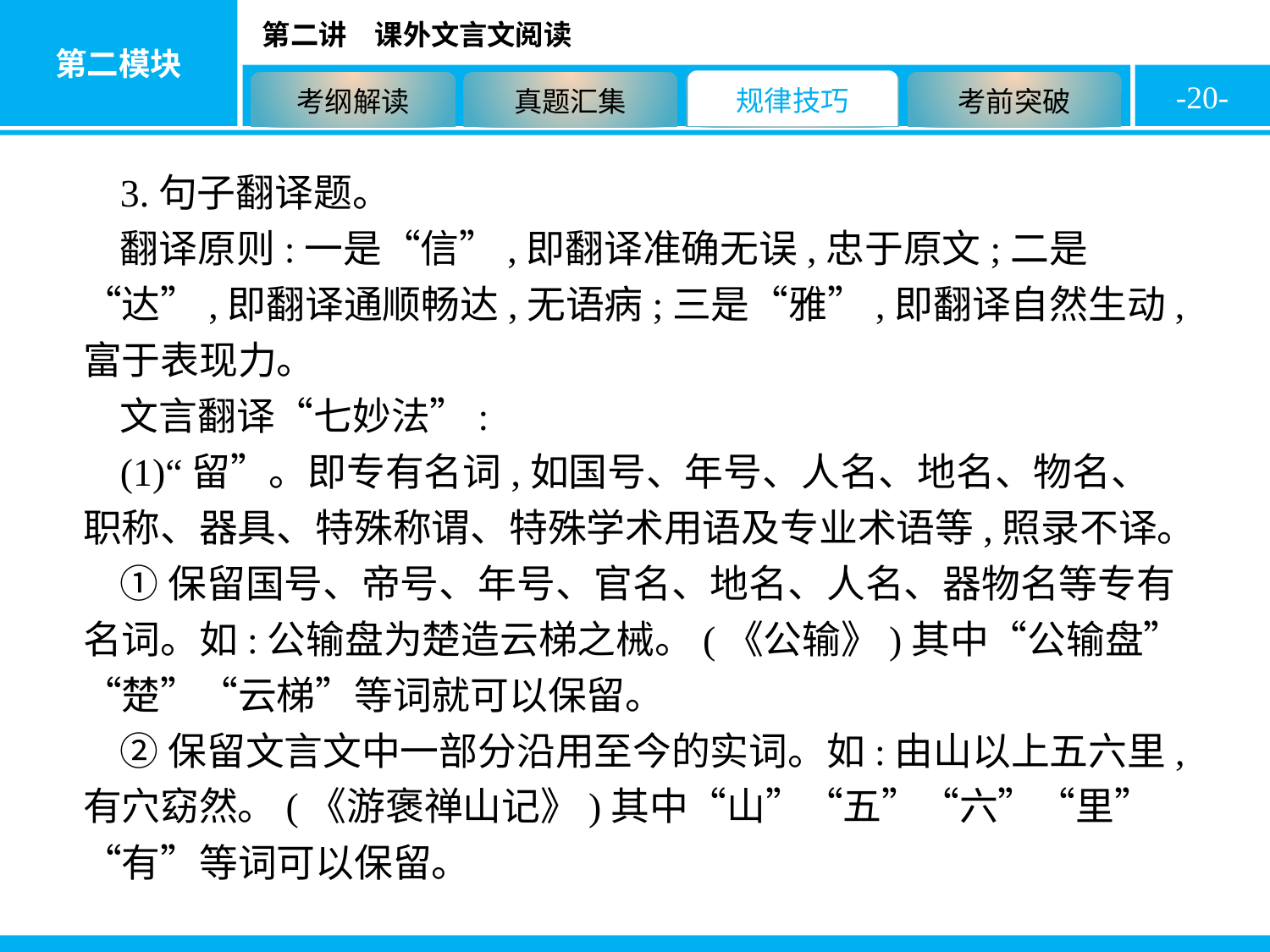

-20-
3.句子翻译题。
翻译原则:一是“信”,即翻译准确无误,忠于原文;二是“达”,即翻译通顺畅达,无语病;三是“雅”,即翻译自然生动,富于表现力。
文言翻译“七妙法”:
(1)“留”。即专有名词,如国号、年号、人名、地名、物名、职称、器具、特殊称谓、特殊学术用语及专业术语等,照录不译。
①保留国号、帝号、年号、官名、地名、人名、器物名等专有名词。如:公输盘为楚造云梯之械。(《公输》)其中“公输盘”“楚”“云梯”等词就可以保留。
②保留文言文中一部分沿用至今的实词。如:由山以上五六里,有穴窈然。(《游褒禅山记》)其中“山”“五”“六”“里”“有”等词可以保留。